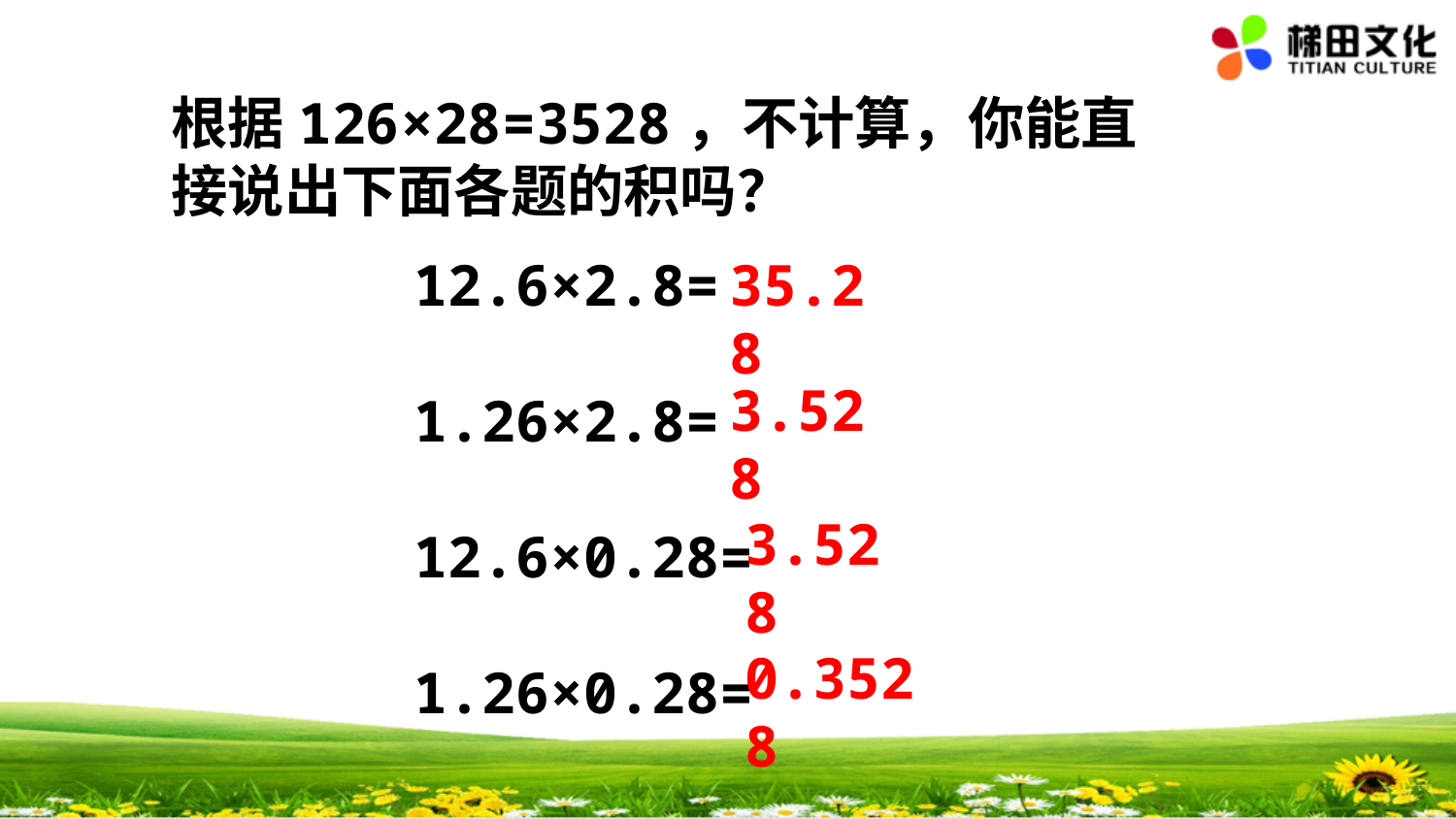

根据126×28=3528，不计算，你能直接说出下面各题的积吗？
12.6×2.8=

1.26×2.8=

12.6×0.28=

1.26×0.28=
35.28
3.528
3.528
0.3528